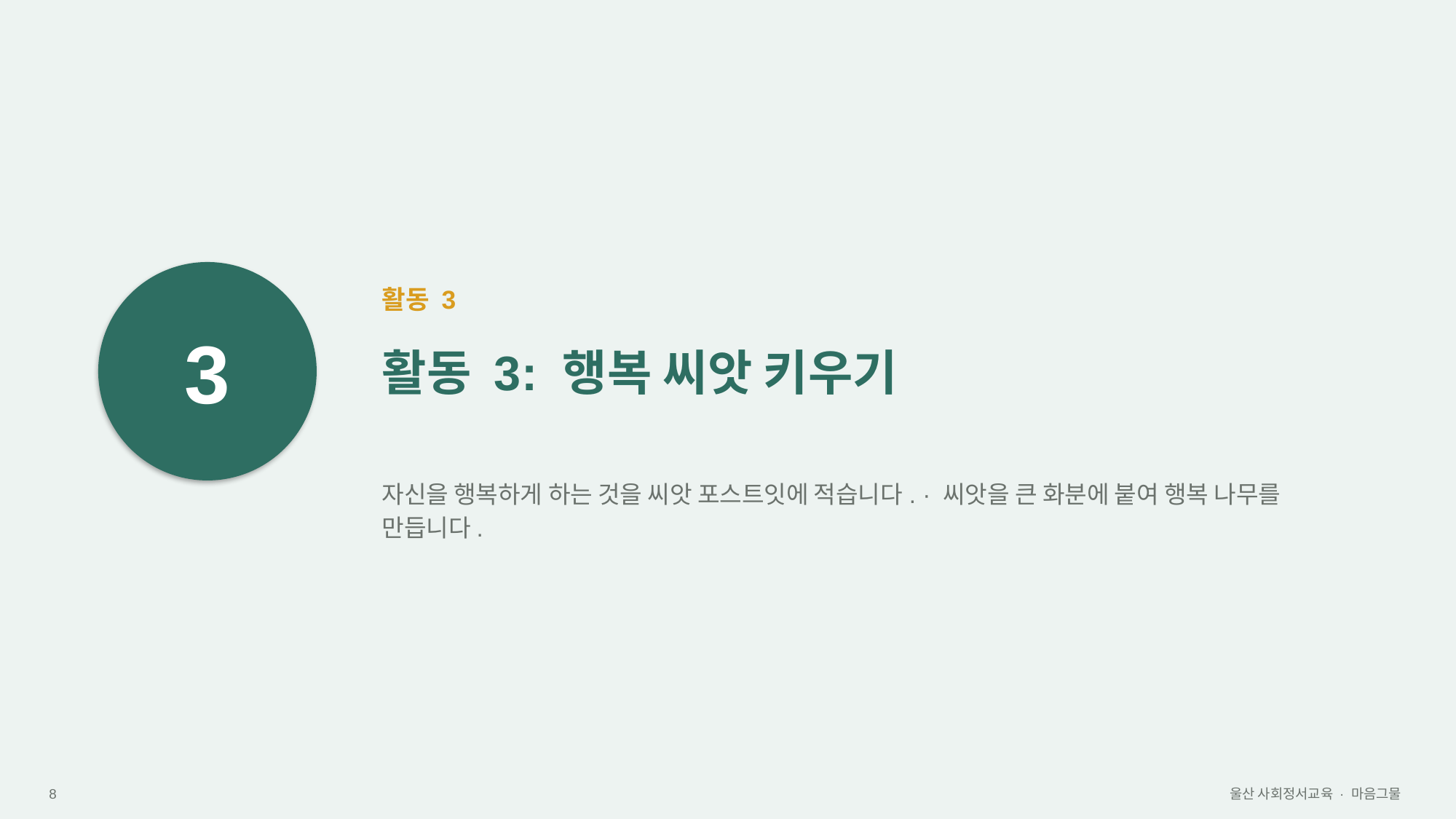

3
활동 3
활동 3: 행복 씨앗 키우기
자신을 행복하게 하는 것을 씨앗 포스트잇에 적습니다. · 씨앗을 큰 화분에 붙여 행복 나무를 만듭니다.
8
울산 사회정서교육 · 마음그물